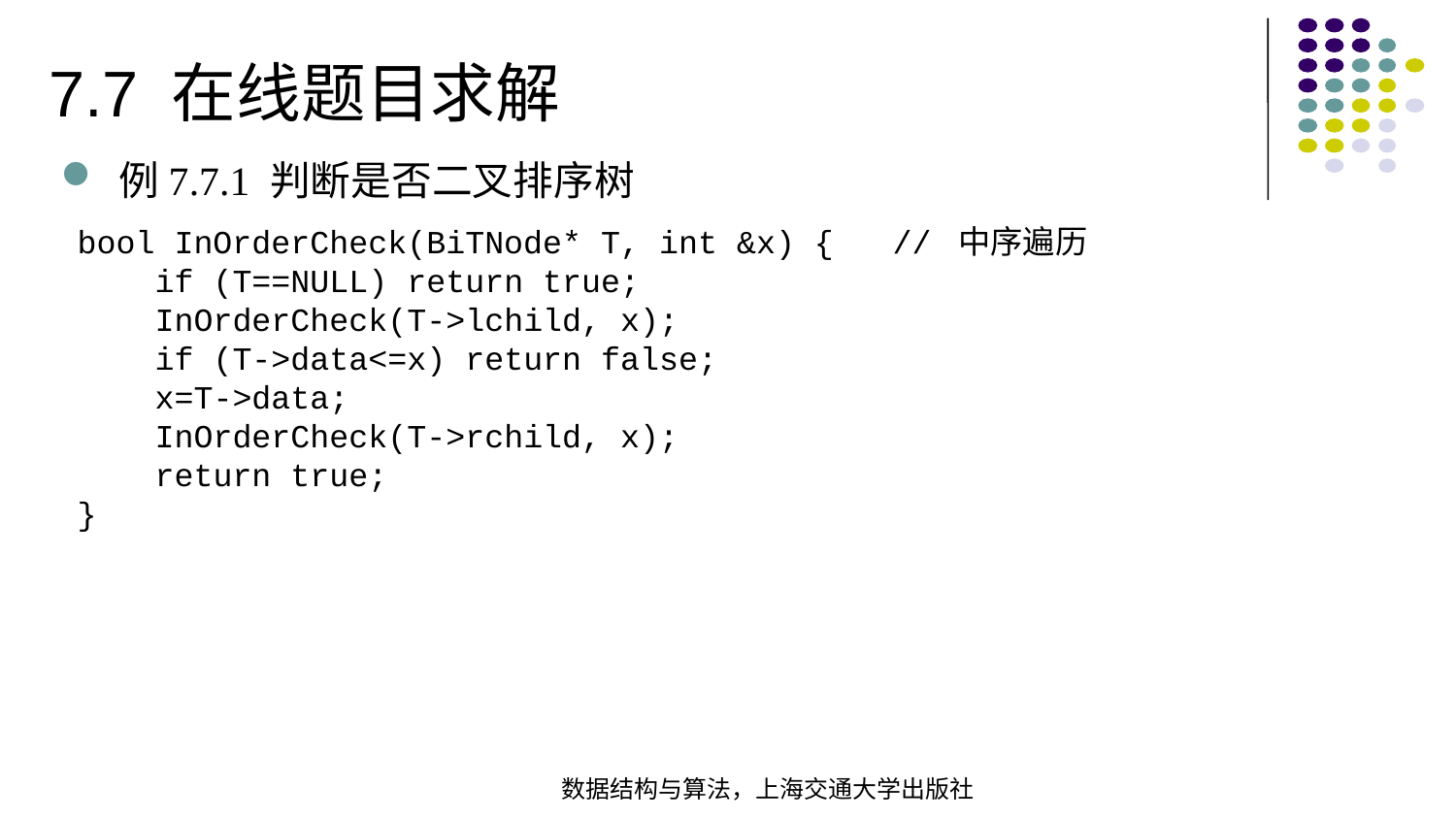

7.7 在线题目求解
例7.7.1 判断是否二叉排序树
bool InOrderCheck(BiTNode* T, int &x) {   // 中序遍历    if (T==NULL) return true;    InOrderCheck(T->lchild, x);    if (T->data<=x) return false;    x=T->data;    InOrderCheck(T->rchild, x);    return true;}